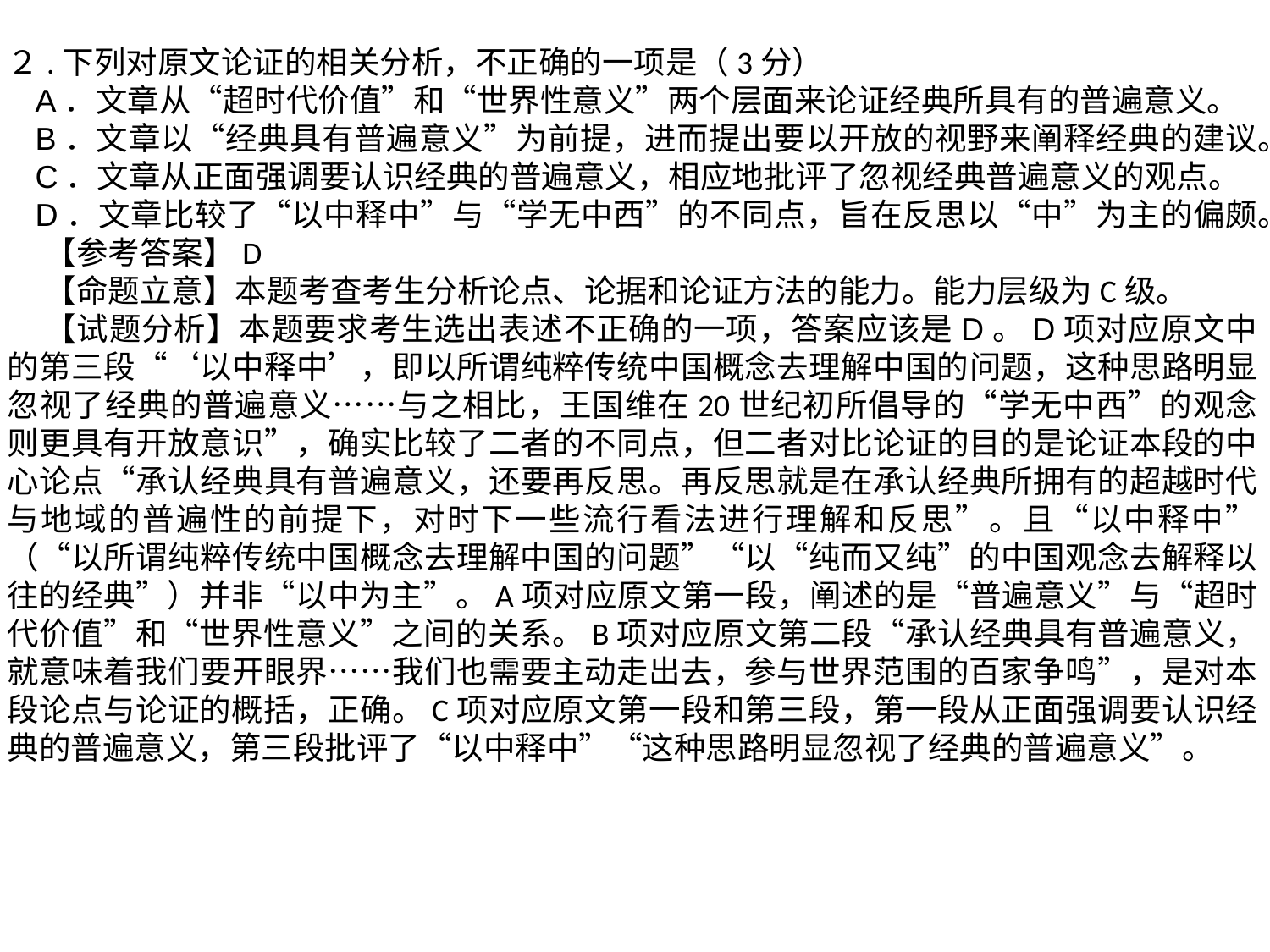

２.下列对原文论证的相关分析，不正确的一项是（3分）
A．文章从“超时代价值”和“世界性意义”两个层面来论证经典所具有的普遍意义。
B．文章以“经典具有普遍意义”为前提，进而提出要以开放的视野来阐释经典的建议。
C．文章从正面强调要认识经典的普遍意义，相应地批评了忽视经典普遍意义的观点。
D．文章比较了“以中释中”与“学无中西”的不同点，旨在反思以“中”为主的偏颇。
【参考答案】D
【命题立意】本题考查考生分析论点、论据和论证方法的能力。能力层级为C级。
【试题分析】本题要求考生选出表述不正确的一项，答案应该是D。D项对应原文中的第三段“‘以中释中’，即以所谓纯粹传统中国概念去理解中国的问题，这种思路明显忽视了经典的普遍意义……与之相比，王国维在20世纪初所倡导的“学无中西”的观念则更具有开放意识”，确实比较了二者的不同点，但二者对比论证的目的是论证本段的中心论点“承认经典具有普遍意义，还要再反思。再反思就是在承认经典所拥有的超越时代与地域的普遍性的前提下，对时下一些流行看法进行理解和反思”。且“以中释中”（“以所谓纯粹传统中国概念去理解中国的问题”“以“纯而又纯”的中国观念去解释以往的经典”）并非“以中为主”。A项对应原文第一段，阐述的是“普遍意义”与“超时代价值”和“世界性意义”之间的关系。B项对应原文第二段“承认经典具有普遍意义，就意味着我们要开眼界……我们也需要主动走出去，参与世界范围的百家争鸣”，是对本段论点与论证的概括，正确。C项对应原文第一段和第三段，第一段从正面强调要认识经典的普遍意义，第三段批评了“以中释中”“这种思路明显忽视了经典的普遍意义”。